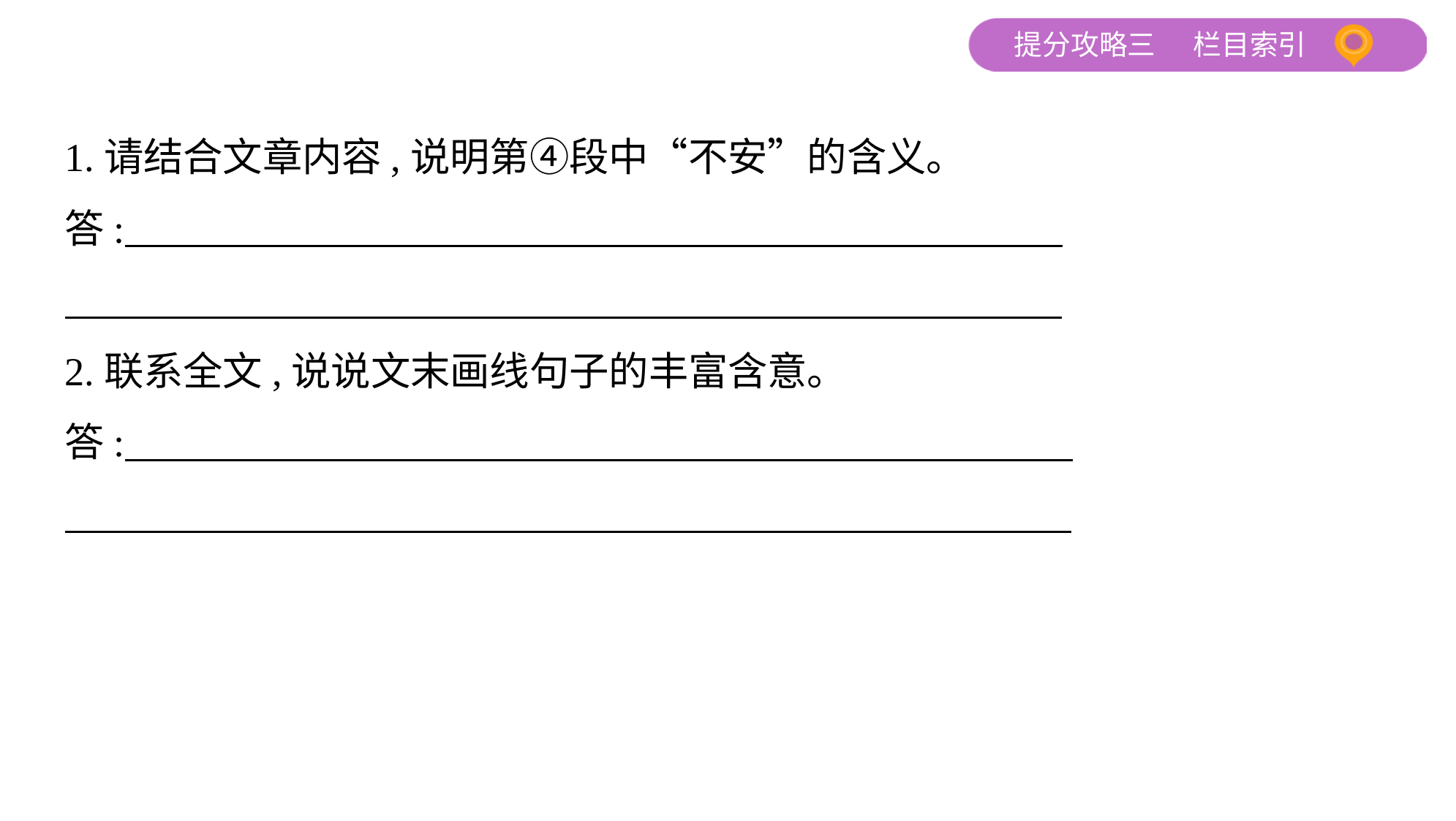

1.请结合文章内容,说明第④段中“不安”的含义。
答:

2.联系全文,说说文末画线句子的丰富含意。
答: